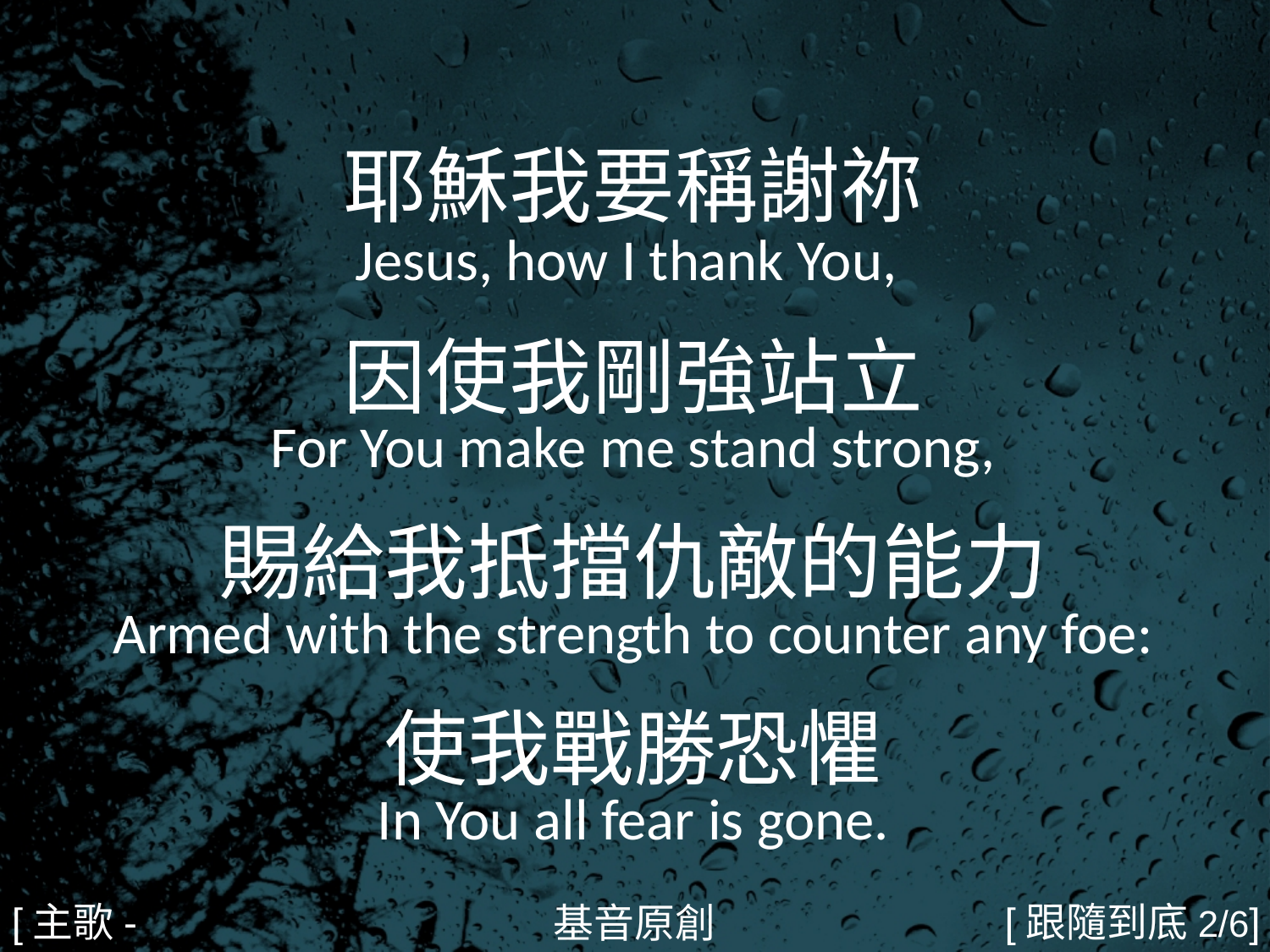

耶穌我要稱謝祢
Jesus, how I thank You,

因使我剛強站立
For You make me stand strong,

賜給我抵擋仇敵的能力
Armed with the strength to counter any foe:

使我戰勝恐懼
In You all fear is gone.
#

[主歌-2]
[跟隨到底2/6]
基音原創